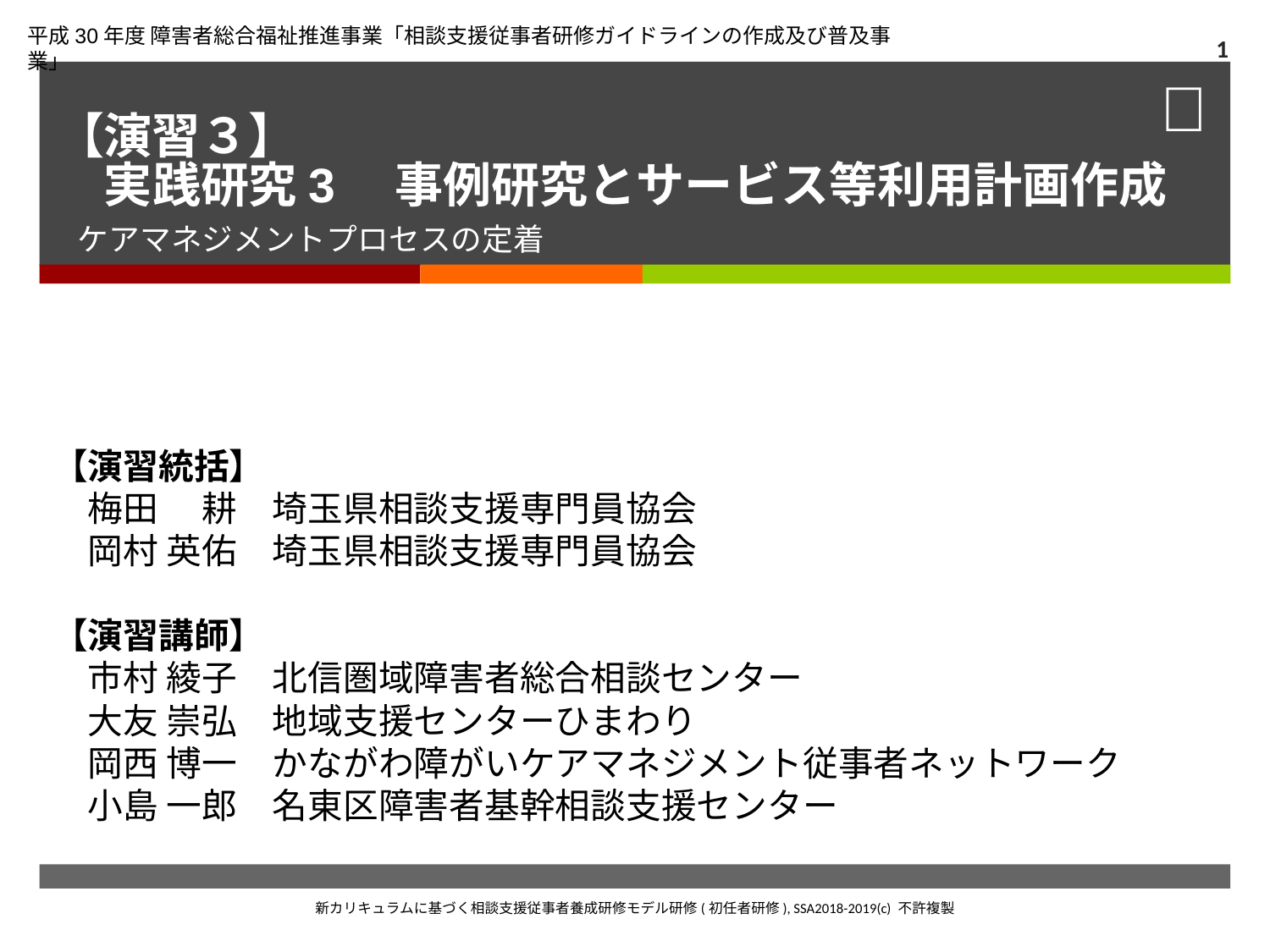

平成30年度 障害者総合福祉推進事業「相談支援従事者研修ガイドラインの作成及び普及事業」
1
# 【演習３】 　実践研究3　事例研究とサービス等利用計画作成　 ケアマネジメントプロセスの定着
【演習統括】
　梅田 　耕　埼玉県相談支援専門員協会
　岡村 英佑　埼玉県相談支援専門員協会

【演習講師】
　市村 綾子　北信圏域障害者総合相談センター
　大友 崇弘　地域支援センターひまわり
　岡西 博一　かながわ障がいケアマネジメント従事者ネットワーク
　小島 一郎　名東区障害者基幹相談支援センター
新カリキュラムに基づく相談支援従事者養成研修モデル研修(初任者研修), SSA2018-2019(c) 不許複製